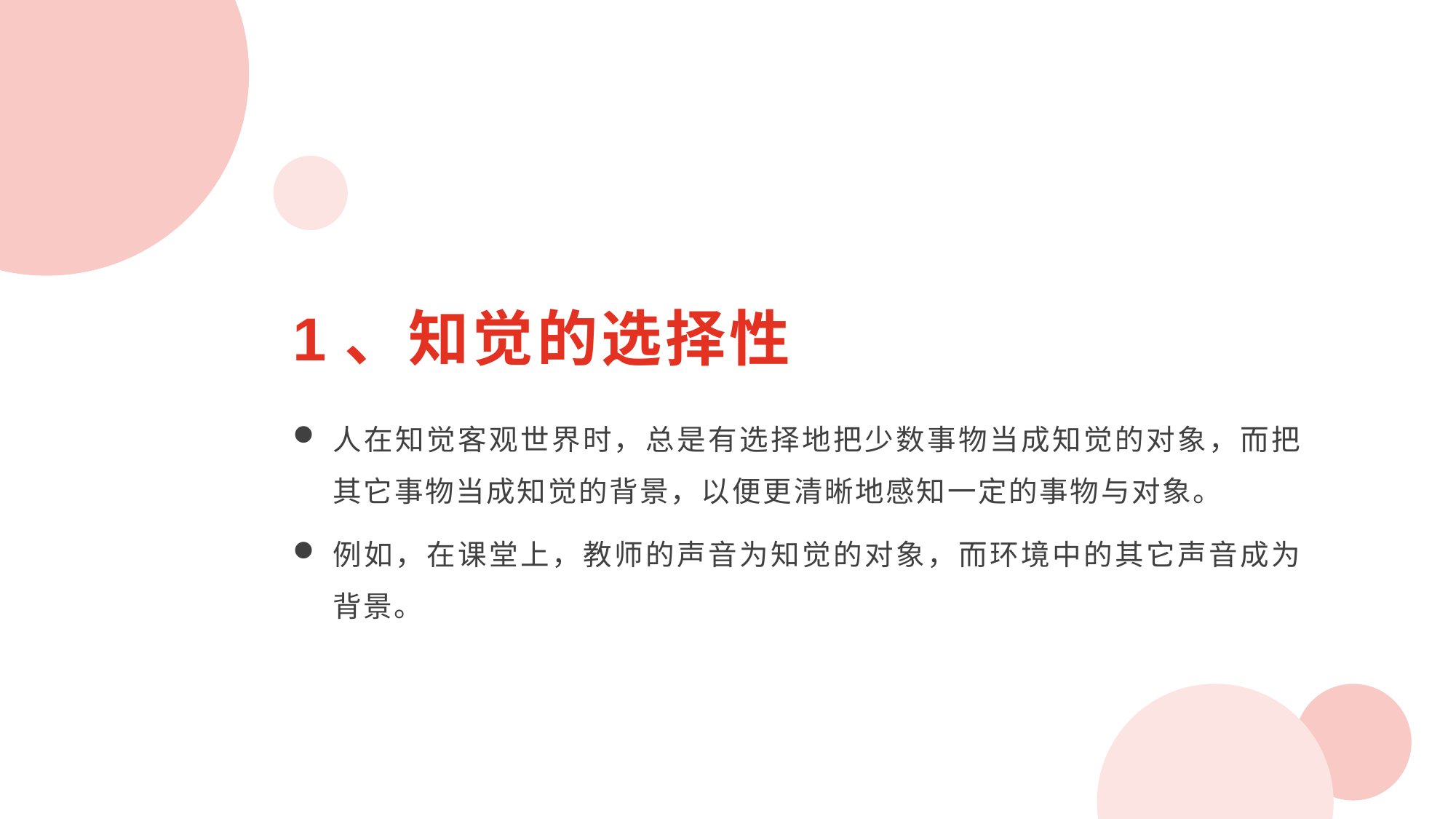

1、知觉的选择性
人在知觉客观世界时，总是有选择地把少数事物当成知觉的对象，而把其它事物当成知觉的背景，以便更清晰地感知一定的事物与对象。
例如，在课堂上，教师的声音为知觉的对象，而环境中的其它声音成为背景。